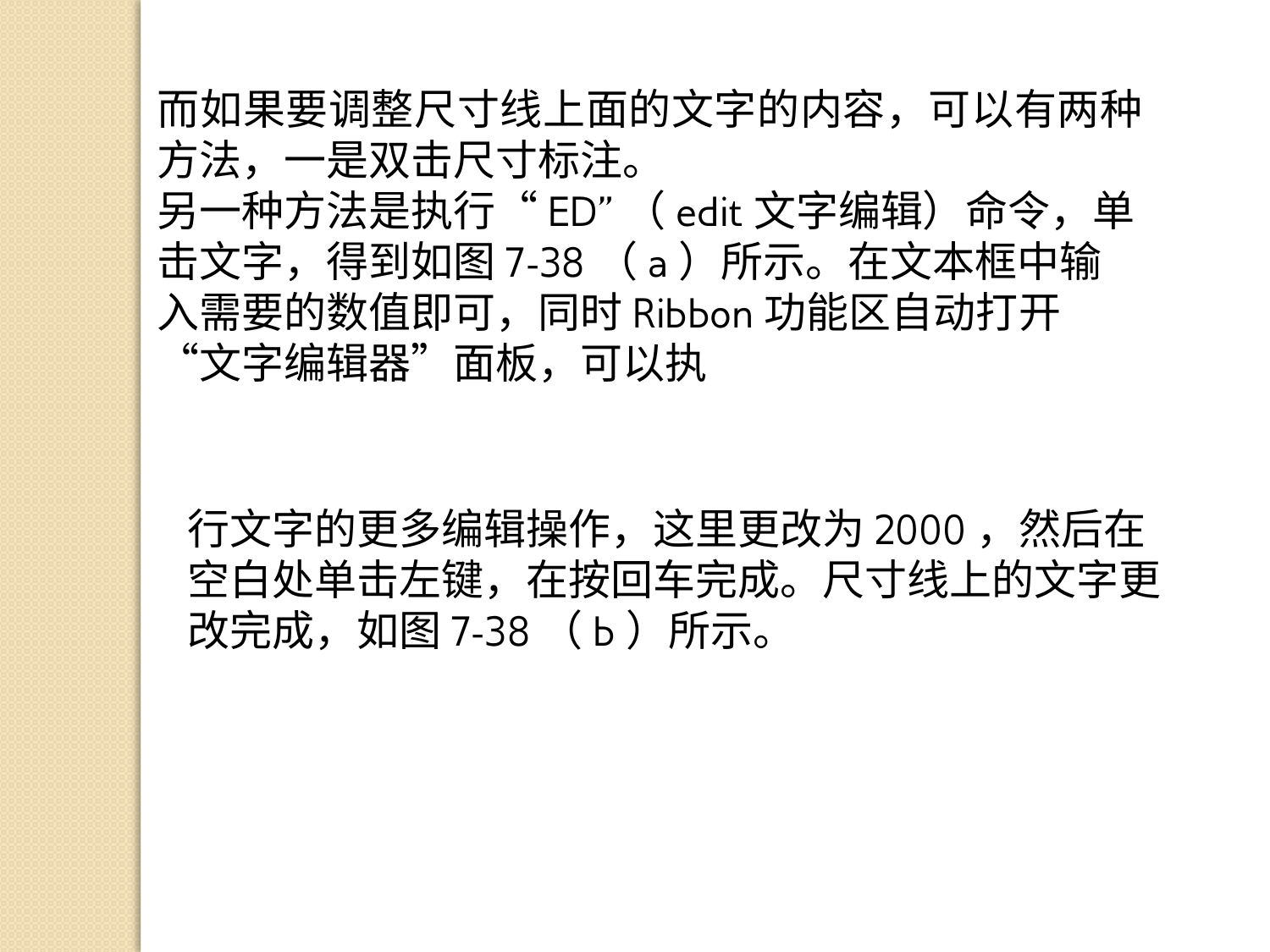

而如果要调整尺寸线上面的文字的内容，可以有两种方法，一是双击尺寸标注。
另一种方法是执行“ED”（edit文字编辑）命令，单击文字，得到如图7-38（a）所示。在文本框中输入需要的数值即可，同时Ribbon功能区自动打开“文字编辑器”面板，可以执
行文字的更多编辑操作，这里更改为2000，然后在空白处单击左键，在按回车完成。尺寸线上的文字更改完成，如图7-38（b）所示。